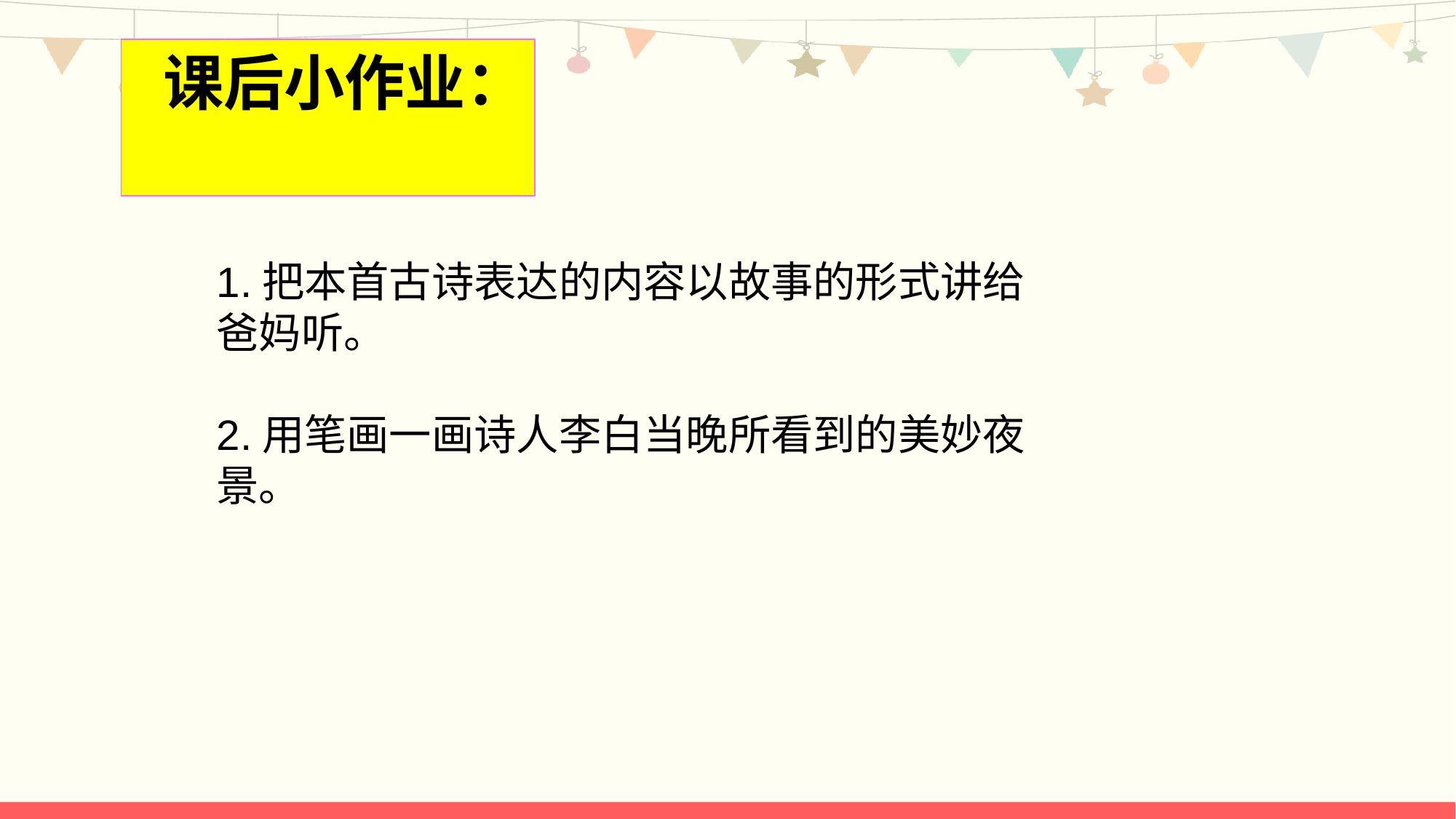

课后小作业：
1.把本首古诗表达的内容以故事的形式讲给爸妈听。

2.用笔画一画诗人李白当晚所看到的美妙夜景。